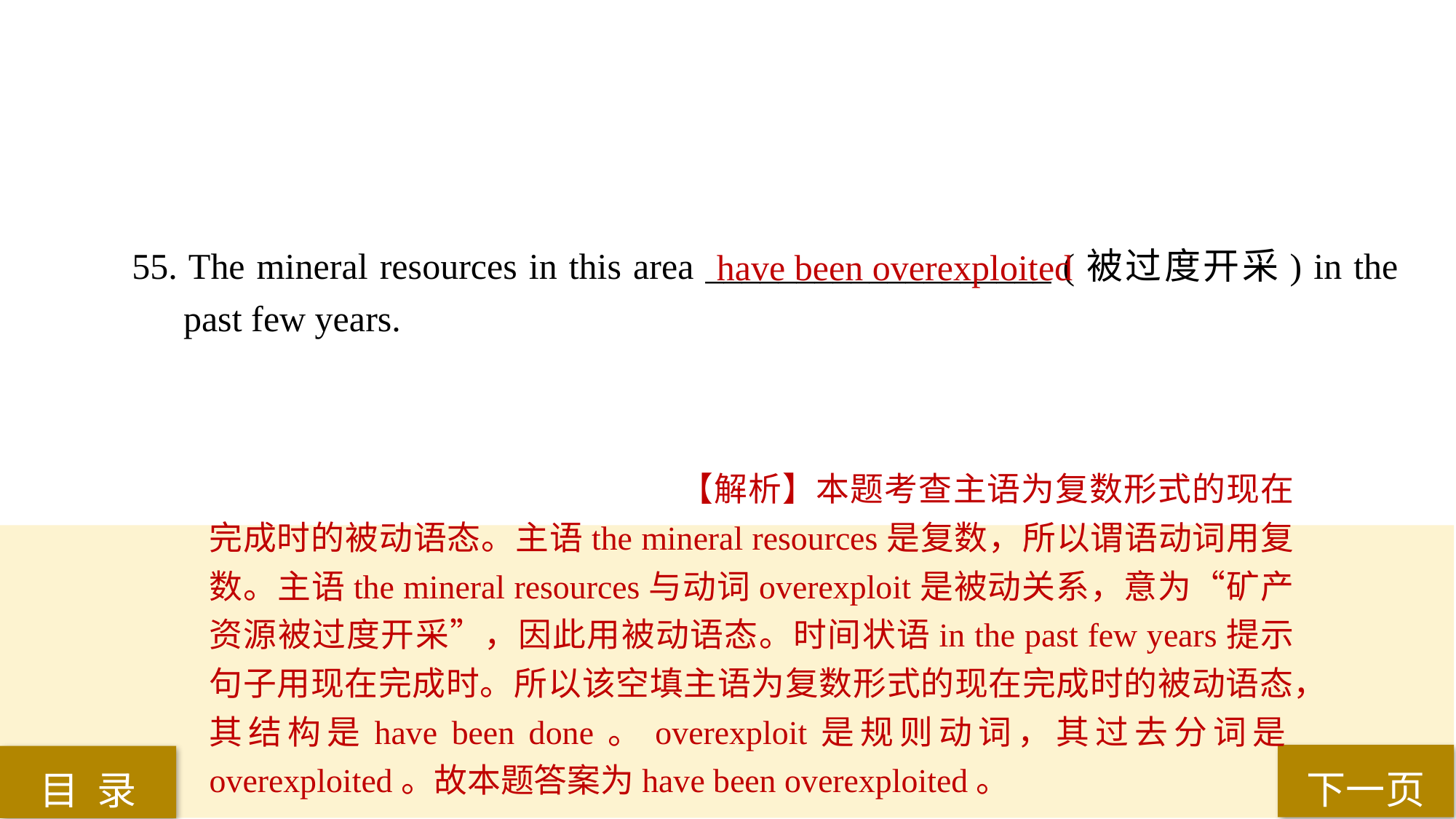

55. The mineral resources in this area ___________________ (被过度开采) in the past few years.
have been overexploited
【解析】本题考查主语为复数形式的现在完成时的被动语态。主语the mineral resources是复数，所以谓语动词用复数。主语the mineral resources与动词overexploit是被动关系，意为“矿产资源被过度开采”，因此用被动语态。时间状语in the past few years提示句子用现在完成时。所以该空填主语为复数形式的现在完成时的被动语态，其结构是have been done。overexploit是规则动词，其过去分词是overexploited。故本题答案为have been overexploited。